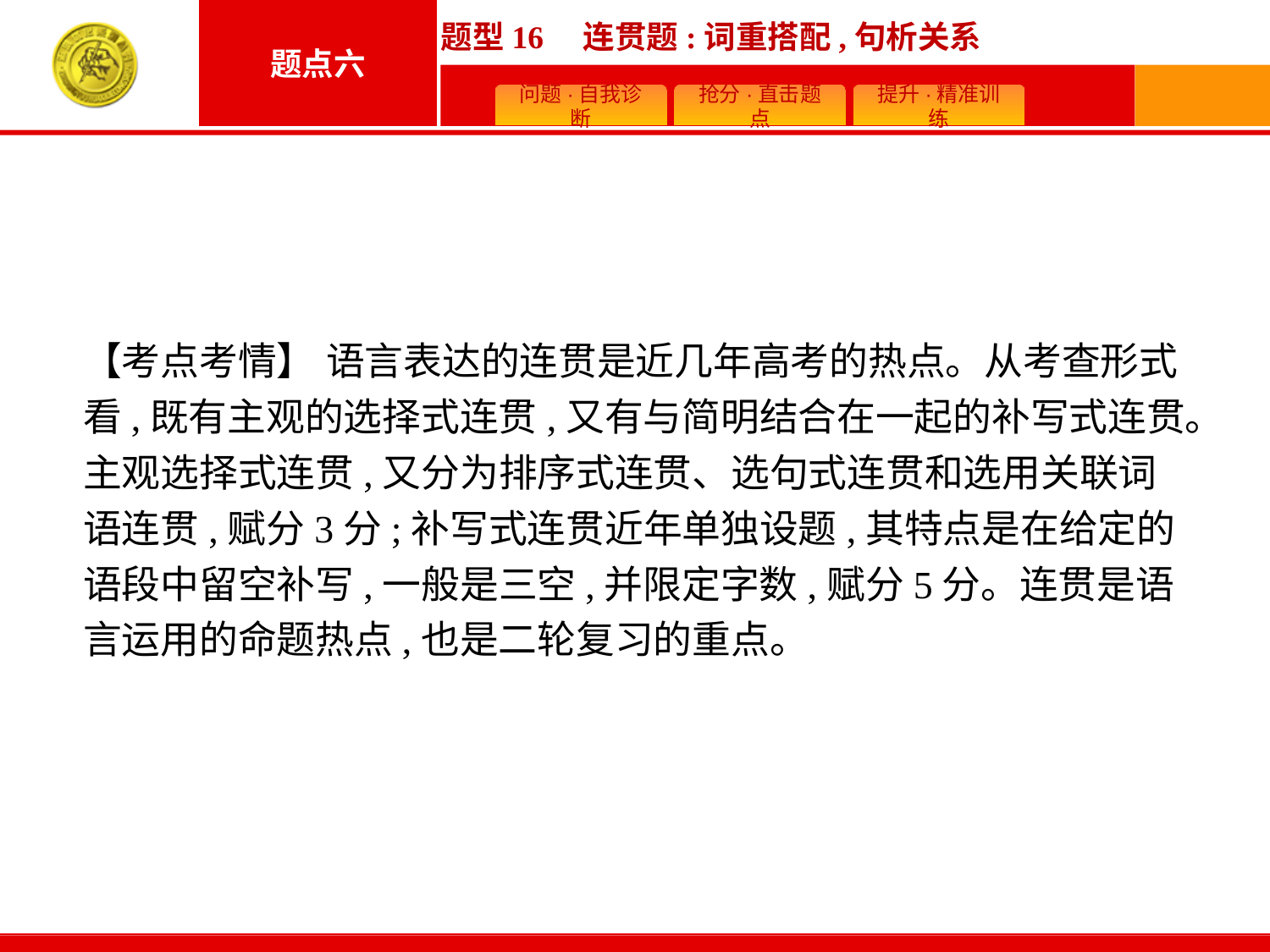

【考点考情】 语言表达的连贯是近几年高考的热点。从考查形式看,既有主观的选择式连贯,又有与简明结合在一起的补写式连贯。主观选择式连贯,又分为排序式连贯、选句式连贯和选用关联词语连贯,赋分3分;补写式连贯近年单独设题,其特点是在给定的语段中留空补写,一般是三空,并限定字数,赋分5分。连贯是语言运用的命题热点,也是二轮复习的重点。